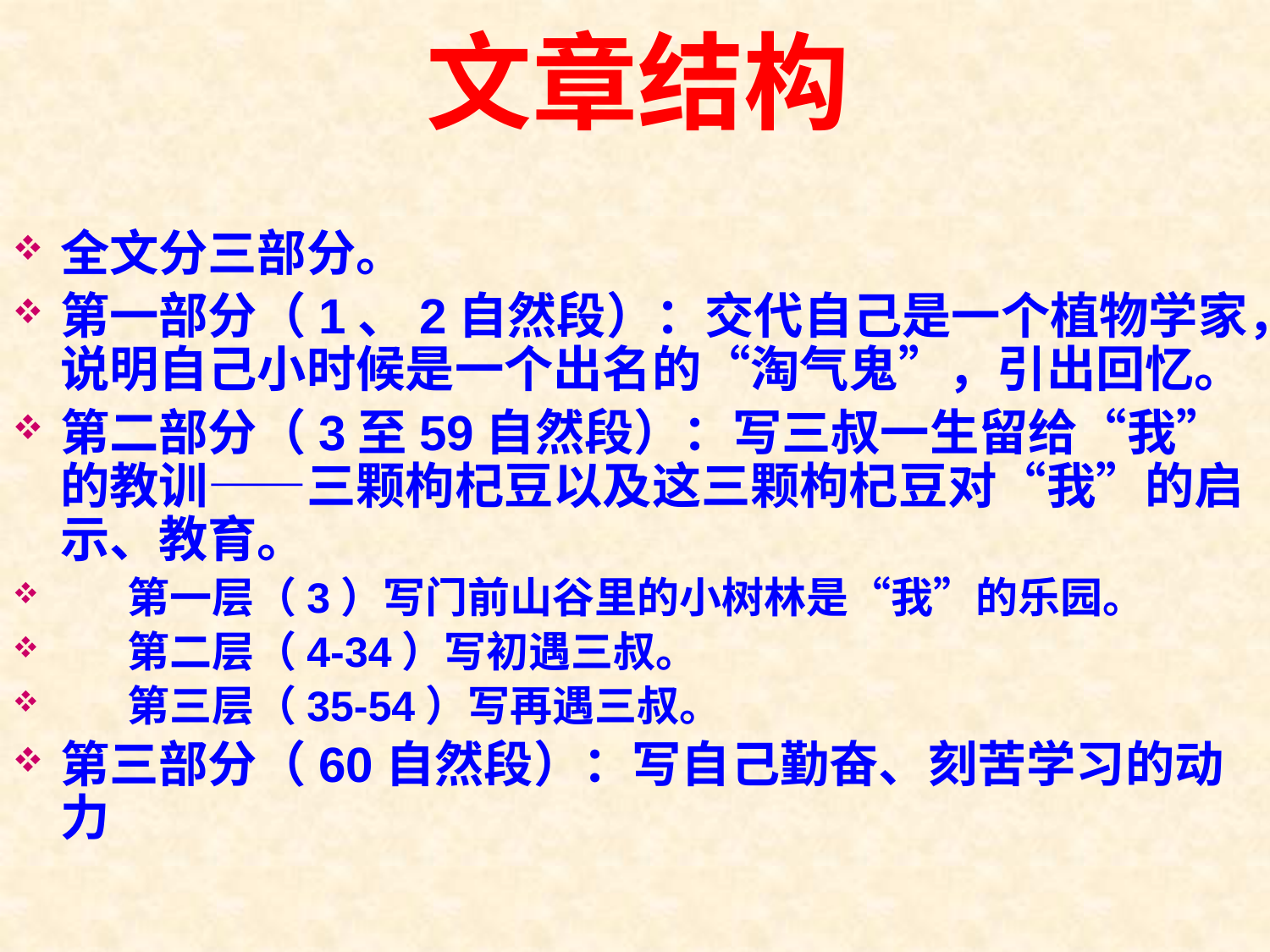

# 文章结构
全文分三部分。
第一部分（1、2自然段）：交代自己是一个植物学家，说明自己小时候是一个出名的“淘气鬼”，引出回忆。
第二部分（3至59自然段）：写三叔一生留给“我”的教训——三颗枸杞豆以及这三颗枸杞豆对“我”的启示、教育。
      第一层（3）写门前山谷里的小树林是“我”的乐园。
      第二层（4-34）写初遇三叔。
      第三层（35-54）写再遇三叔。
第三部分（60自然段）：写自己勤奋、刻苦学习的动力